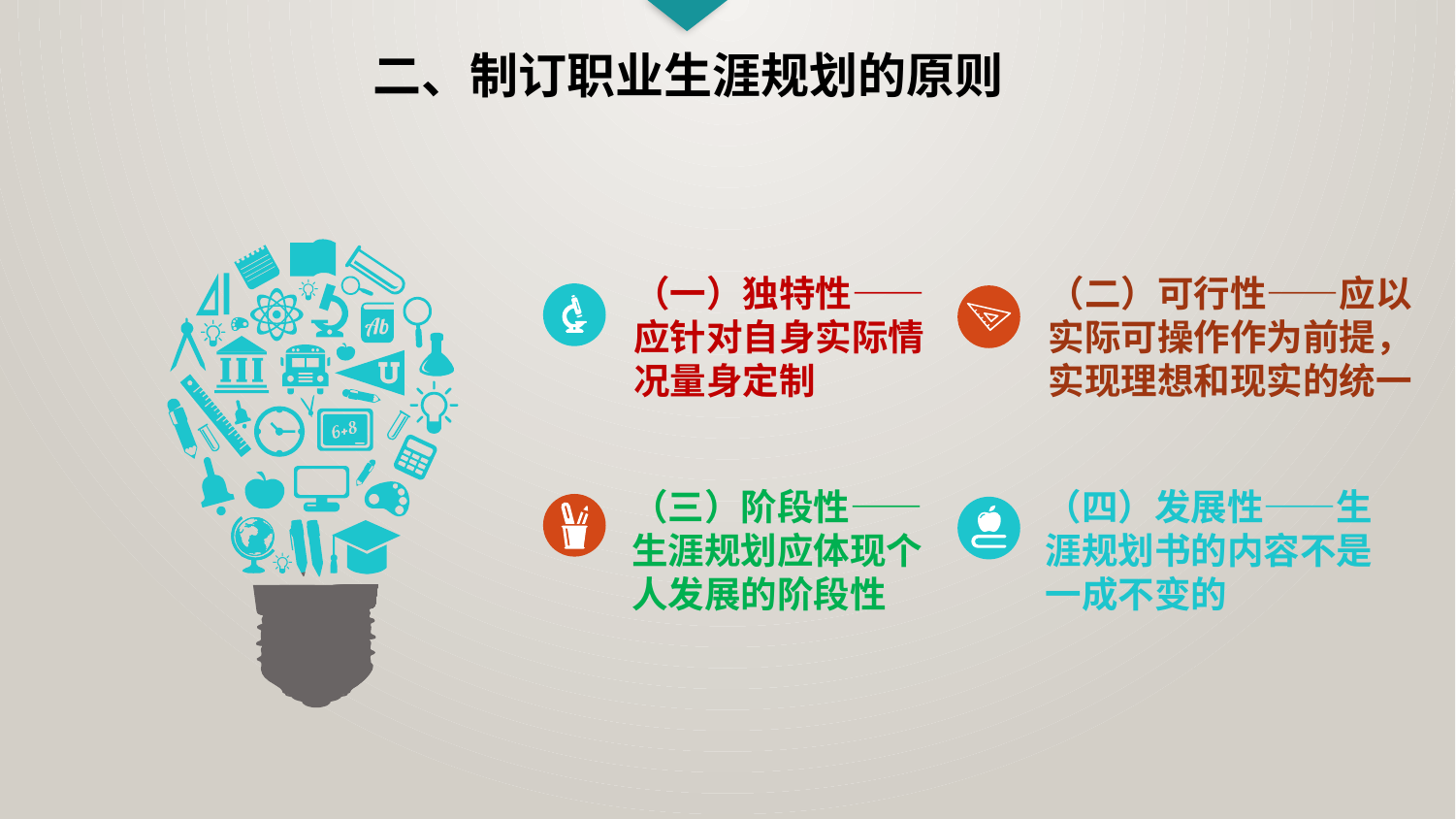

二、制订职业生涯规划的原则

（一）独特性——应针对自身实际情况量身定制
（二）可行性——应以实际可操作作为前提，实现理想和现实的统一

（四）发展性——生涯规划书的内容不是一成不变的
（三）阶段性——生涯规划应体现个人发展的阶段性